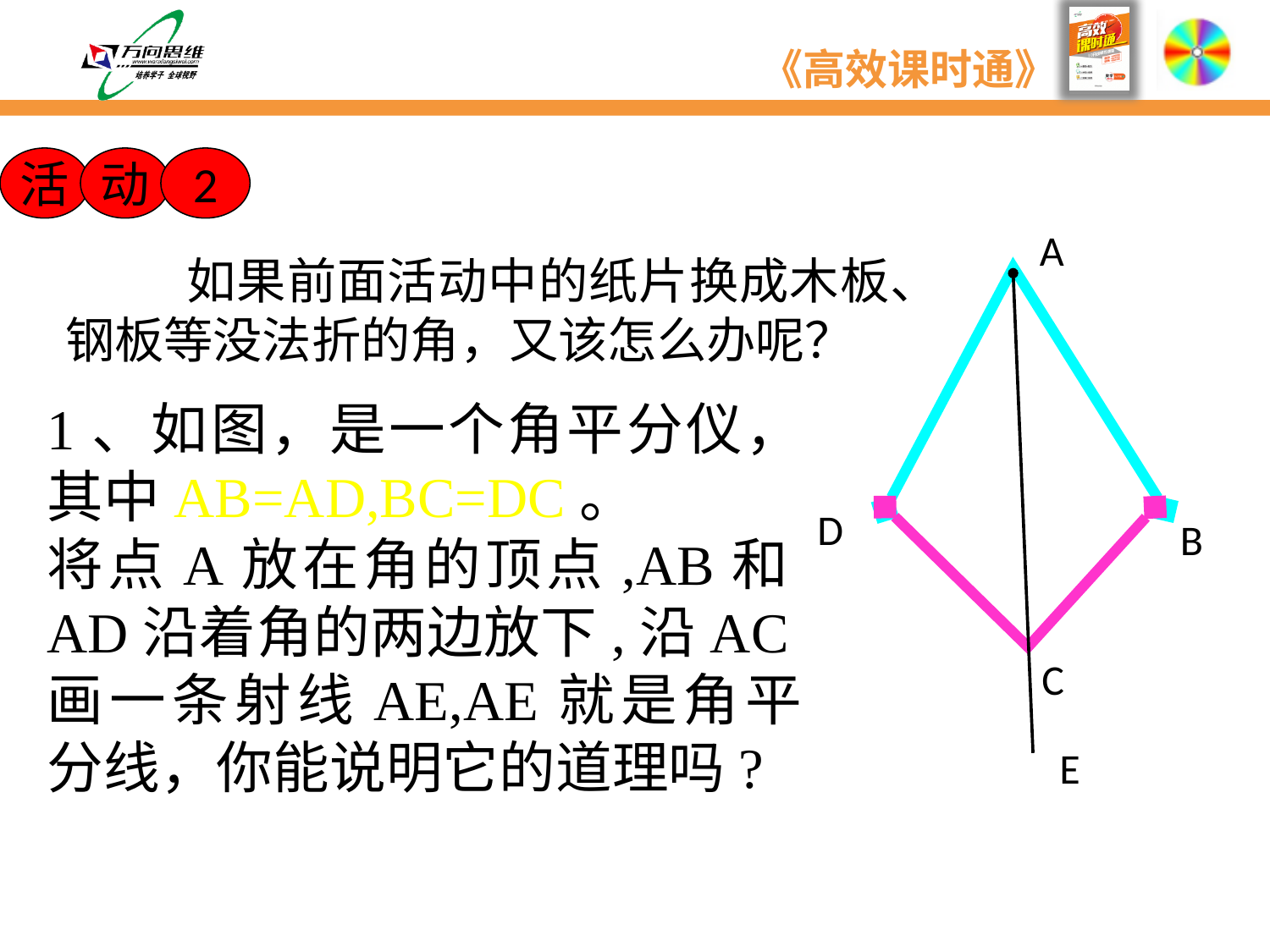

活
动
2
A

D

B
C
         如果前面活动中的纸片换成木板、钢板等没法折的角，又该怎么办呢？

E
1、如图，是一个角平分仪，其中AB=AD,BC=DC。
将点A放在角的顶点,AB和AD沿着角的两边放下,沿AC画一条射线AE,AE就是角平分线，你能说明它的道理吗?